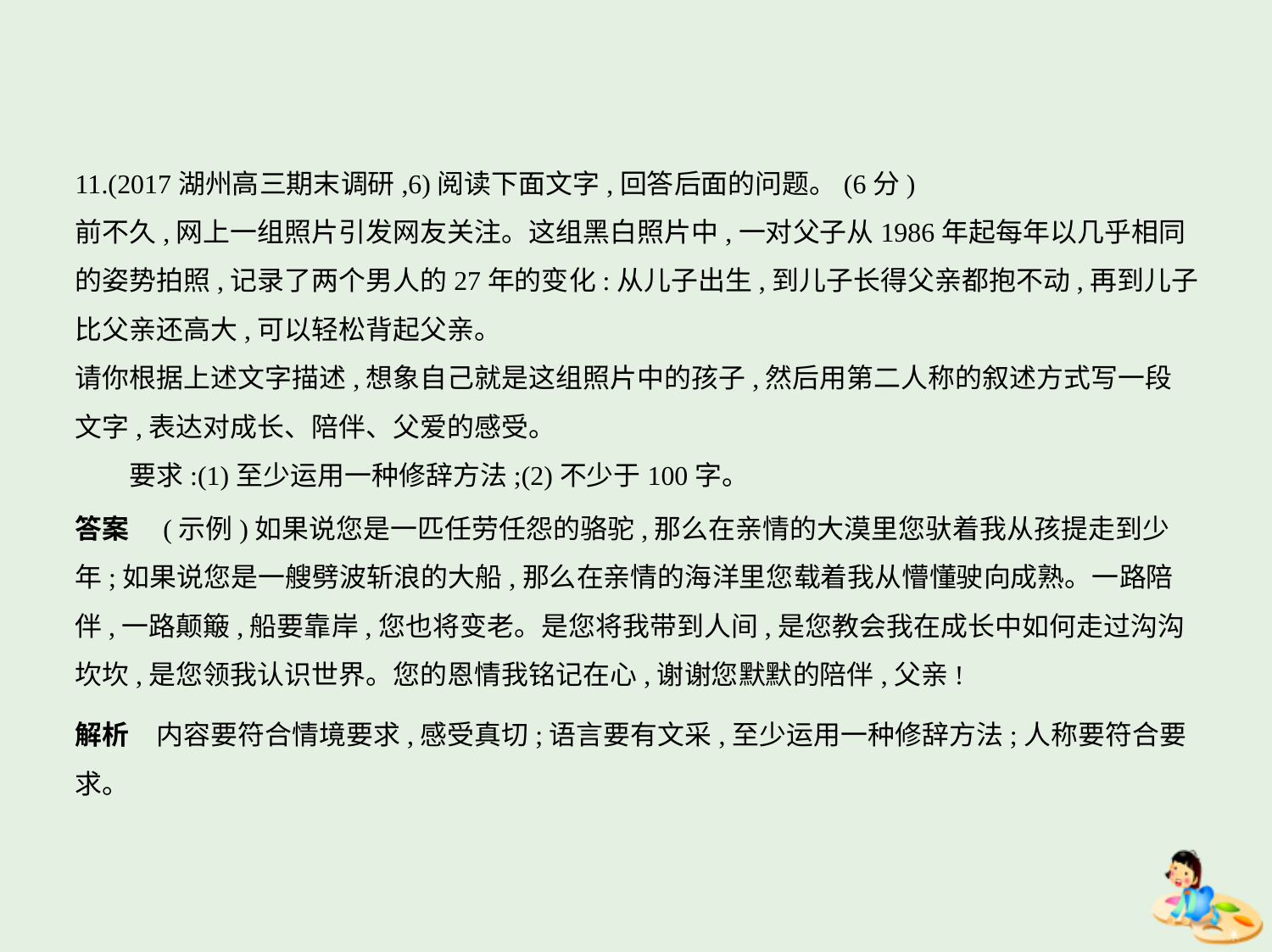

11.(2017湖州高三期末调研,6)阅读下面文字,回答后面的问题。(6分)
前不久,网上一组照片引发网友关注。这组黑白照片中,一对父子从1986年起每年以几乎相同
的姿势拍照,记录了两个男人的27年的变化:从儿子出生,到儿子长得父亲都抱不动,再到儿子
比父亲还高大,可以轻松背起父亲。
请你根据上述文字描述,想象自己就是这组照片中的孩子,然后用第二人称的叙述方式写一段
文字,表达对成长、陪伴、父爱的感受。
　　要求:(1)至少运用一种修辞方法;(2)不少于100字。
答案　(示例)如果说您是一匹任劳任怨的骆驼,那么在亲情的大漠里您驮着我从孩提走到少
年;如果说您是一艘劈波斩浪的大船,那么在亲情的海洋里您载着我从懵懂驶向成熟。一路陪
伴,一路颠簸,船要靠岸,您也将变老。是您将我带到人间,是您教会我在成长中如何走过沟沟
坎坎,是您领我认识世界。您的恩情我铭记在心,谢谢您默默的陪伴,父亲!
解析　内容要符合情境要求,感受真切;语言要有文采,至少运用一种修辞方法;人称要符合要
求。